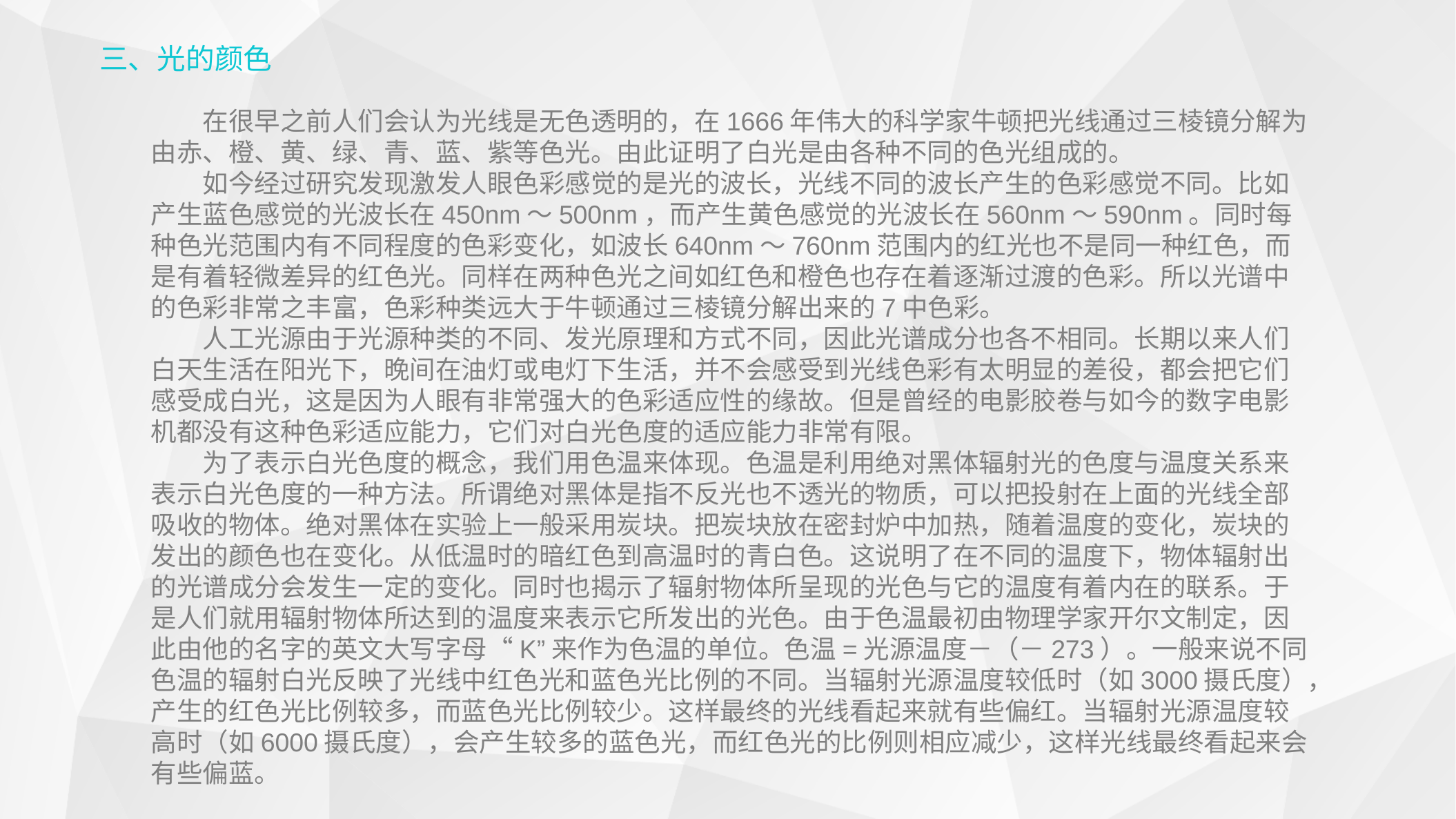

三、光的颜色
在很早之前人们会认为光线是无色透明的，在1666年伟大的科学家牛顿把光线通过三棱镜分解为由赤、橙、黄、绿、青、蓝、紫等色光。由此证明了白光是由各种不同的色光组成的。
如今经过研究发现激发人眼色彩感觉的是光的波长，光线不同的波长产生的色彩感觉不同。比如产生蓝色感觉的光波长在450nm～500nm，而产生黄色感觉的光波长在560nm～590nm。同时每种色光范围内有不同程度的色彩变化，如波长640nm～760nm范围内的红光也不是同一种红色，而是有着轻微差异的红色光。同样在两种色光之间如红色和橙色也存在着逐渐过渡的色彩。所以光谱中的色彩非常之丰富，色彩种类远大于牛顿通过三棱镜分解出来的7中色彩。
人工光源由于光源种类的不同、发光原理和方式不同，因此光谱成分也各不相同。长期以来人们白天生活在阳光下，晚间在油灯或电灯下生活，并不会感受到光线色彩有太明显的差役，都会把它们感受成白光，这是因为人眼有非常强大的色彩适应性的缘故。但是曾经的电影胶卷与如今的数字电影机都没有这种色彩适应能力，它们对白光色度的适应能力非常有限。
为了表示白光色度的概念，我们用色温来体现。色温是利用绝对黑体辐射光的色度与温度关系来表示白光色度的一种方法。所谓绝对黑体是指不反光也不透光的物质，可以把投射在上面的光线全部吸收的物体。绝对黑体在实验上一般采用炭块。把炭块放在密封炉中加热，随着温度的变化，炭块的发出的颜色也在变化。从低温时的暗红色到高温时的青白色。这说明了在不同的温度下，物体辐射出的光谱成分会发生一定的变化。同时也揭示了辐射物体所呈现的光色与它的温度有着内在的联系。于是人们就用辐射物体所达到的温度来表示它所发出的光色。由于色温最初由物理学家开尔文制定，因此由他的名字的英文大写字母“K”来作为色温的单位。色温=光源温度－（－273）。一般来说不同色温的辐射白光反映了光线中红色光和蓝色光比例的不同。当辐射光源温度较低时（如3000摄氏度），产生的红色光比例较多，而蓝色光比例较少。这样最终的光线看起来就有些偏红。当辐射光源温度较高时（如6000摄氏度），会产生较多的蓝色光，而红色光的比例则相应减少，这样光线最终看起来会有些偏蓝。